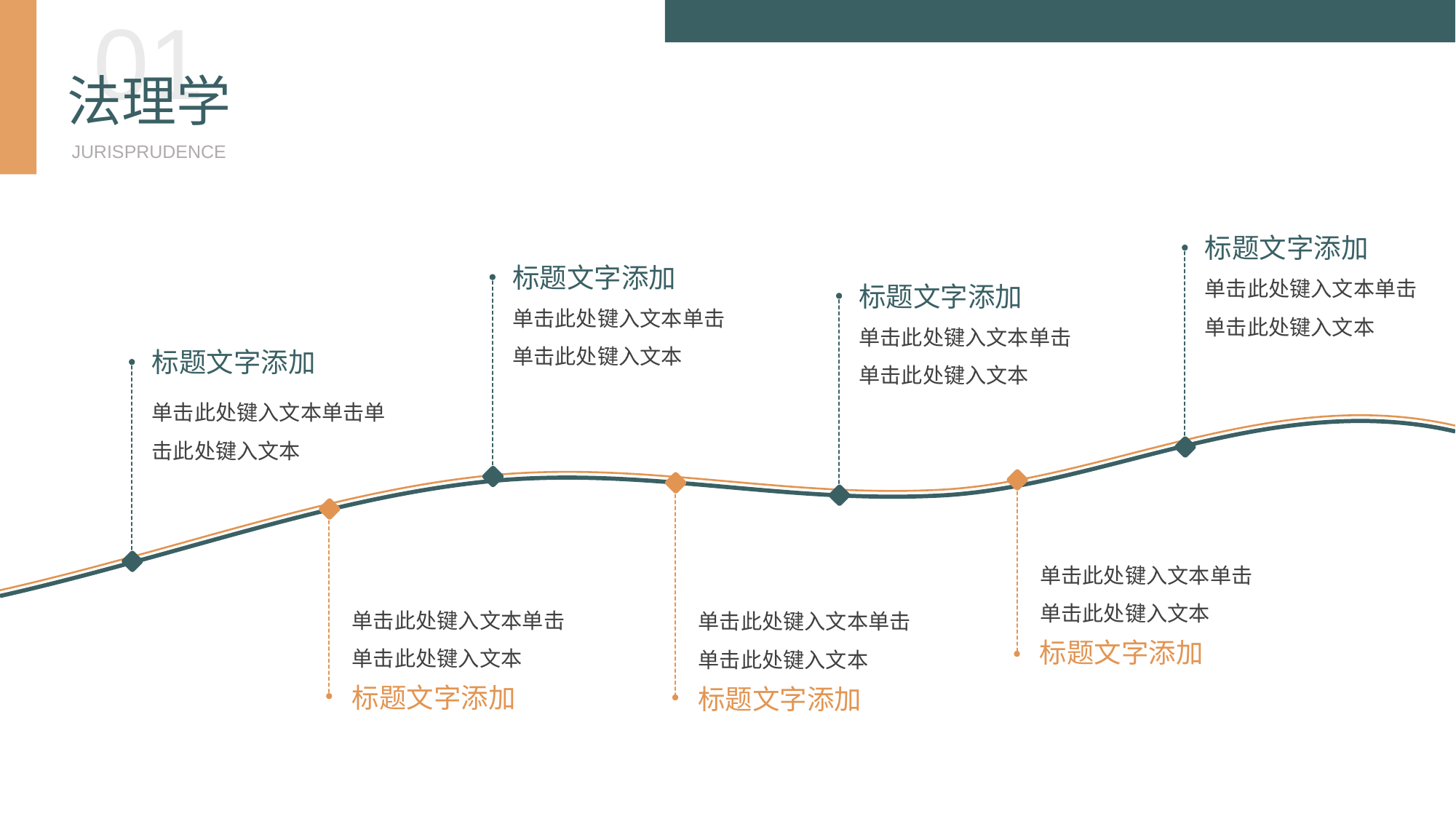

BY YUSHEN
01

法理学
JURISPRUDENCE
标题文字添加
单击此处键入文本单击单击此处键入文本

标题文字添加
单击此处键入文本单击单击此处键入文本

标题文字添加
单击此处键入文本单击单击此处键入文本

标题文字添加
单击此处键入文本单击单击此处键入文本

单击此处键入文本单击单击此处键入文本
标题文字添加

单击此处键入文本单击单击此处键入文本
标题文字添加

单击此处键入文本单击单击此处键入文本
标题文字添加